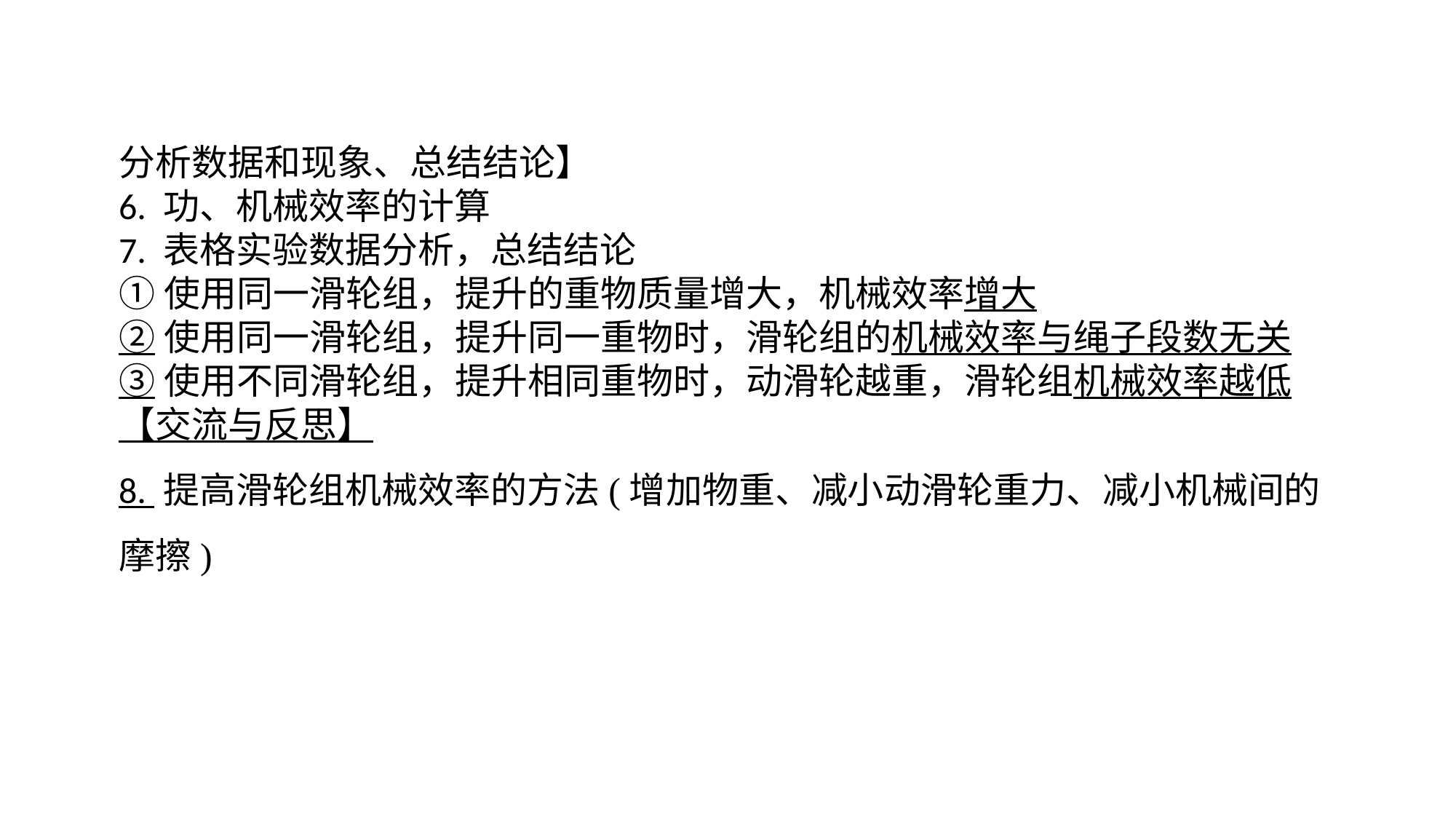

分析数据和现象、总结结论】6. 功、机械效率的计算7. 表格实验数据分析，总结结论①使用同一滑轮组，提升的重物质量增大，机械效率增大②使用同一滑轮组，提升同一重物时，滑轮组的机械效率与绳子段数无关③使用不同滑轮组，提升相同重物时，动滑轮越重，滑轮组机械效率越低【交流与反思】8. 提高滑轮组机械效率的方法(增加物重、减小动滑轮重力、减小机械间的摩擦)